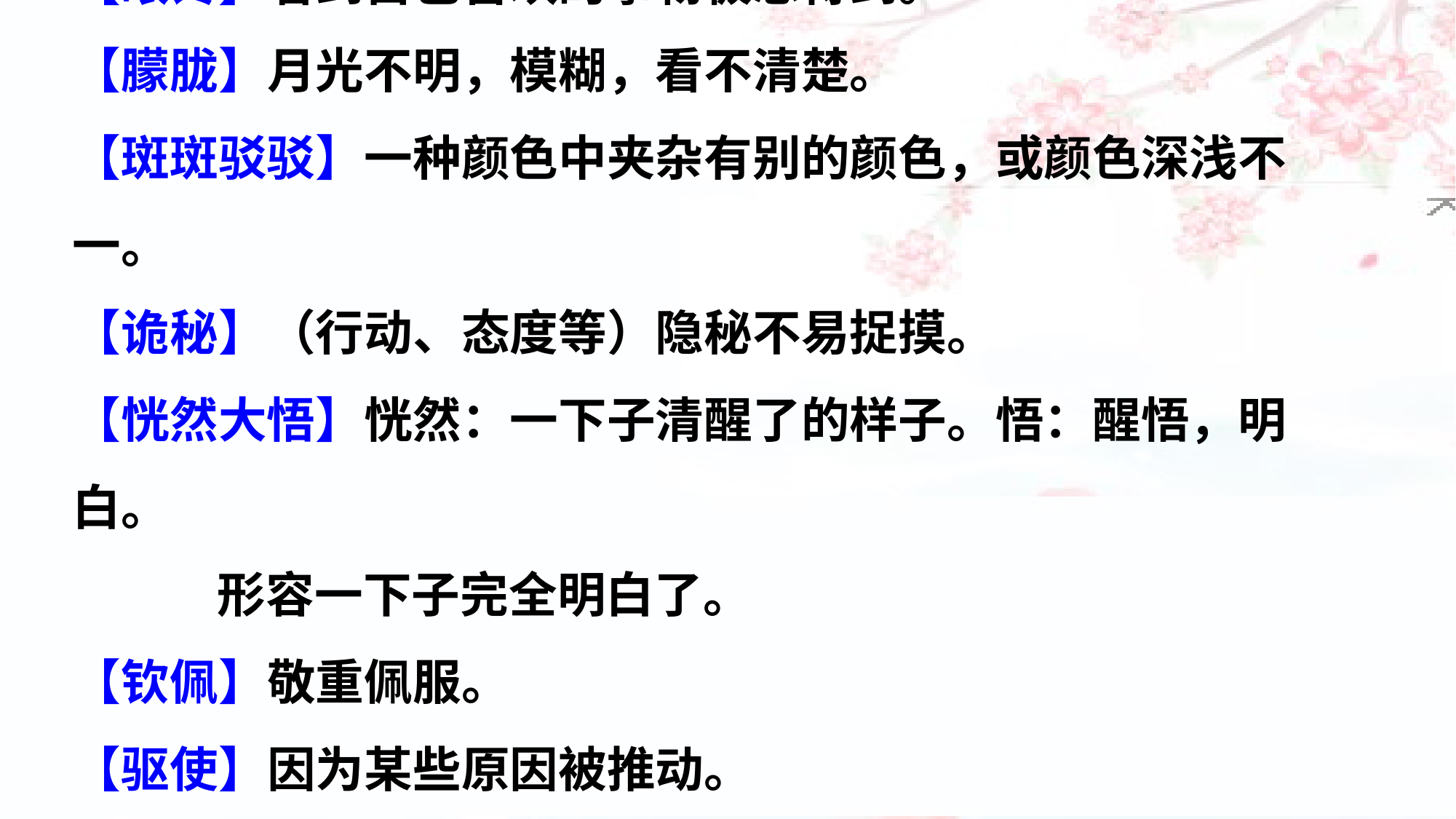

【眼馋】看到自己喜欢的事物极想得到。
【朦胧】月光不明，模糊，看不清楚。
【斑斑驳驳】一种颜色中夹杂有别的颜色，或颜色深浅不一。
【诡秘】（行动、态度等）隐秘不易捉摸。
【恍然大悟】恍然：一下子清醒了的样子。悟：醒悟，明白。
            形容一下子完全明白了。
【钦佩】敬重佩服。
【驱使】因为某些原因被推动。
【蹑手蹑脚】形容走路时脚步放得很轻。